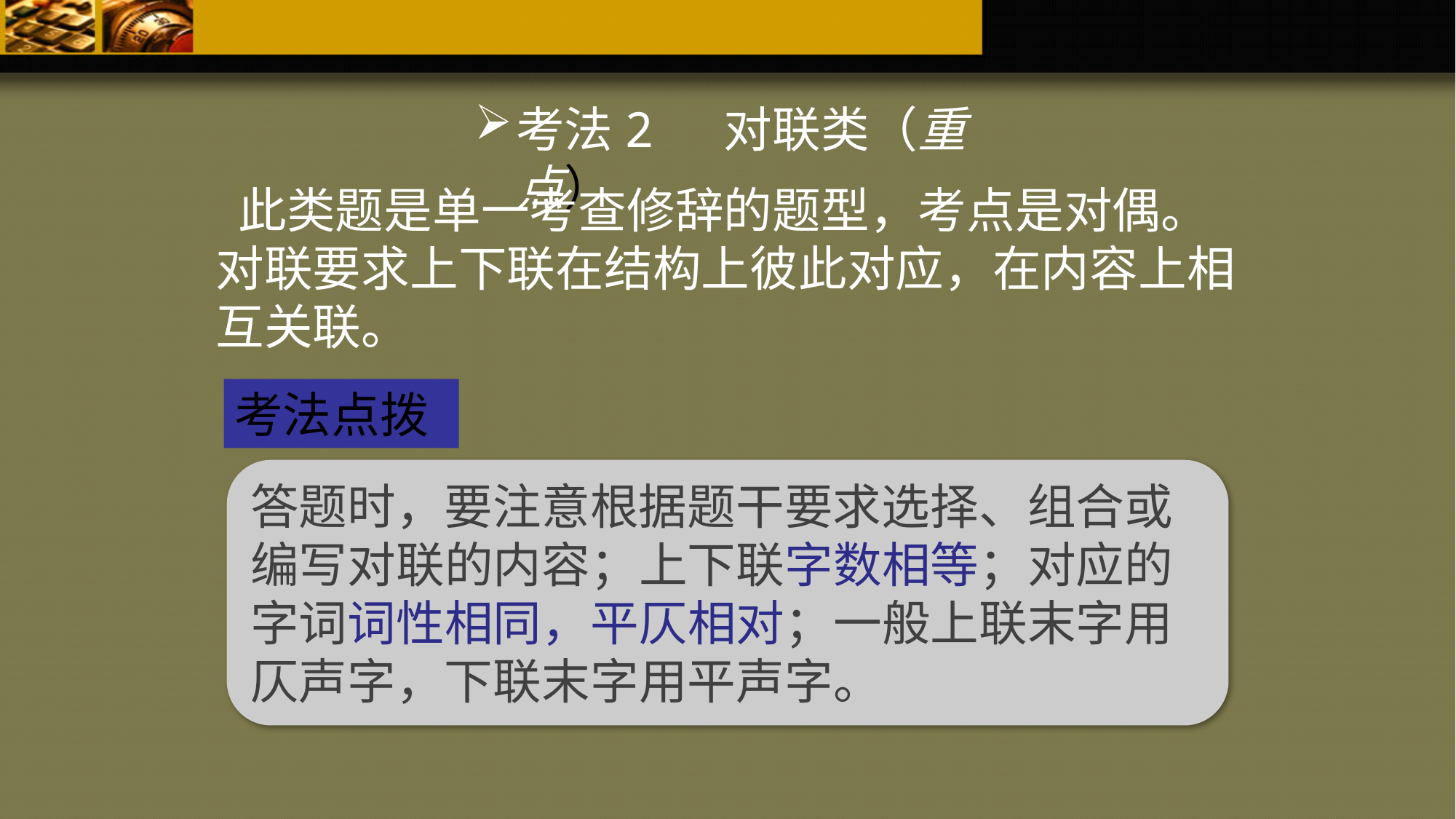

考法2  对联类（重点）
 此类题是单一考查修辞的题型，考点是对偶。对联要求上下联在结构上彼此对应，在内容上相互关联。
考法点拨
答题时，要注意根据题干要求选择、组合或编写对联的内容；上下联字数相等；对应的字词词性相同，平仄相对；一般上联末字用仄声字，下联末字用平声字。